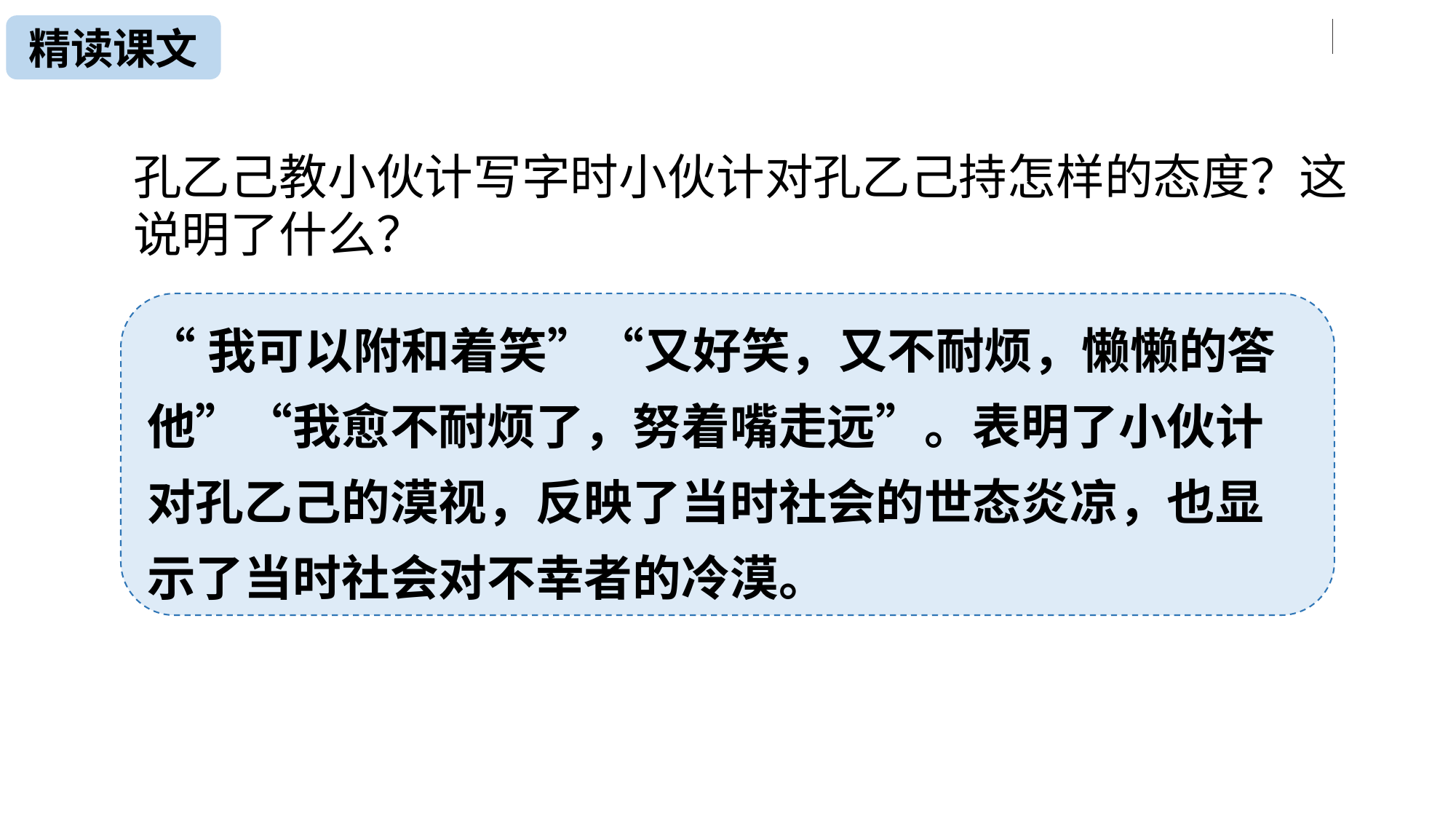

精读课文

孔乙己教小伙计写字时小伙计对孔乙己持怎样的态度？这说明了什么？
“我可以附和着笑”“又好笑，又不耐烦，懒懒的答他”“我愈不耐烦了，努着嘴走远”。表明了小伙计对孔乙己的漠视，反映了当时社会的世态炎凉，也显示了当时社会对不幸者的冷漠。